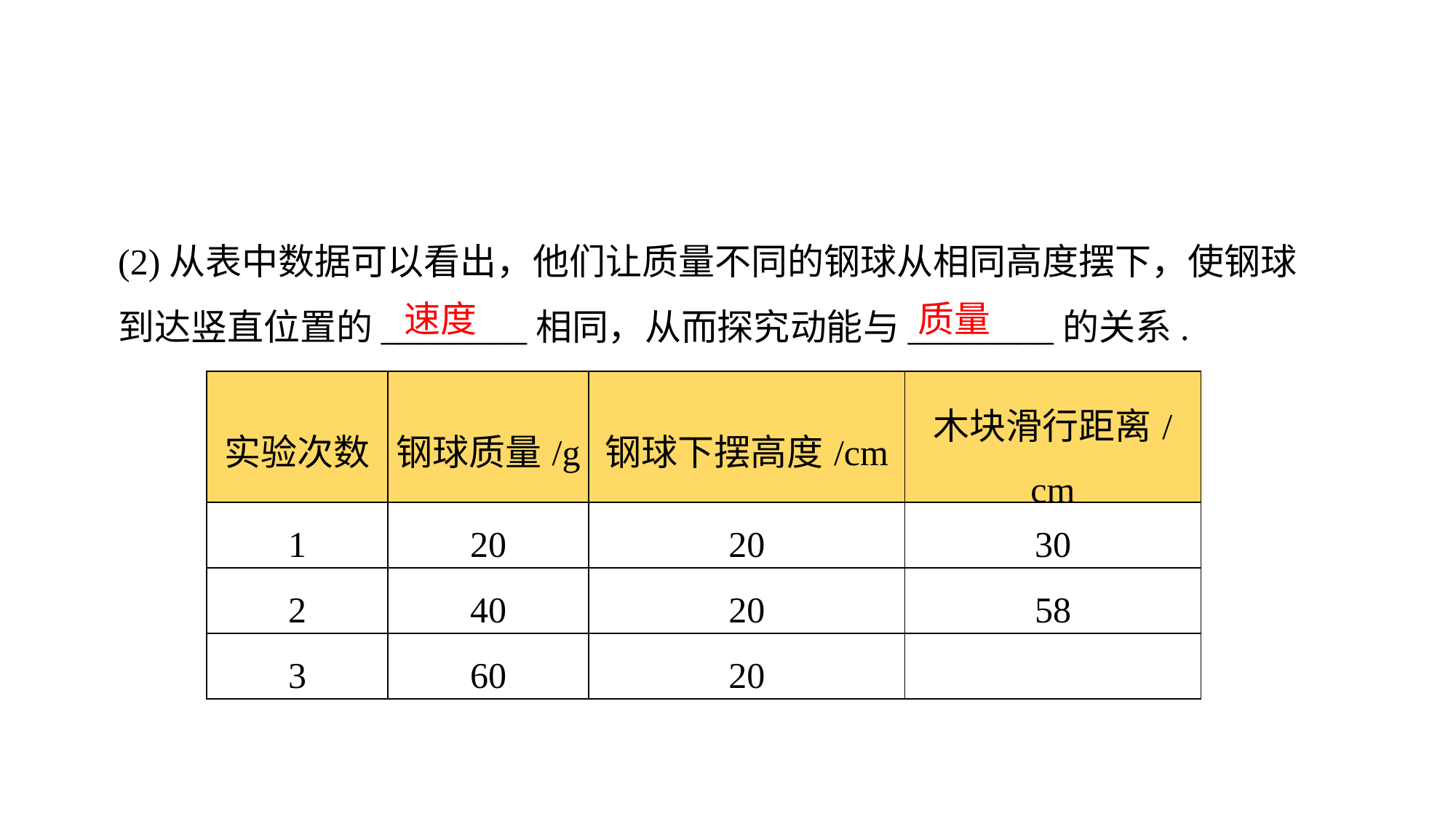

(2)从表中数据可以看出，他们让质量不同的钢球从相同高度摆下，使钢球到达竖直位置的________相同，从而探究动能与________的关系.
速度
质量
| 实验次数 | 钢球质量/g | 钢球下摆高度/cm | 木块滑行距离/cm |
| --- | --- | --- | --- |
| 1 | 20 | 20 | 30 |
| 2 | 40 | 20 | 58 |
| 3 | 60 | 20 |  |